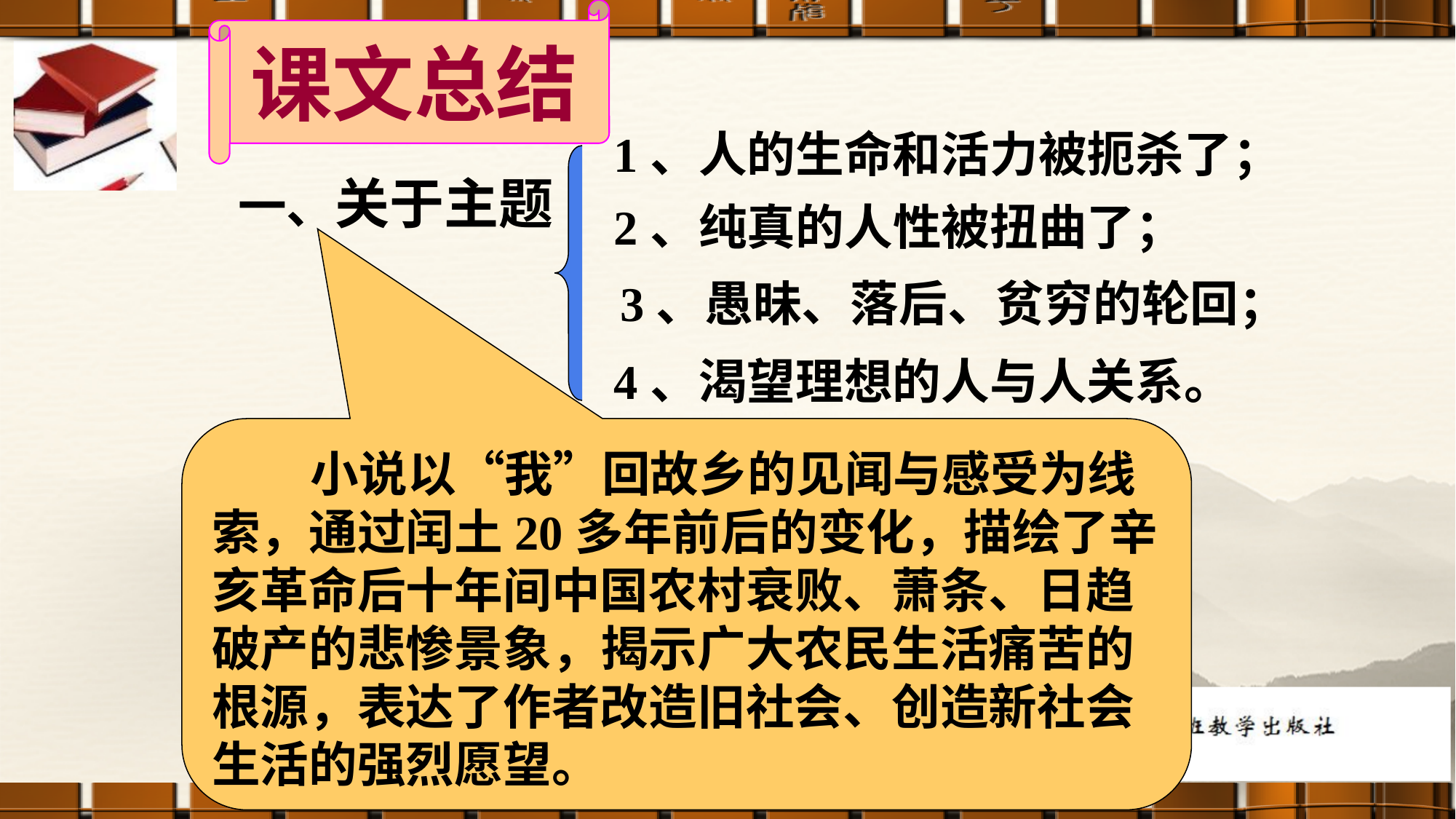

课文总结
1、人的生命和活力被扼杀了；

一、关于主题
2、纯真的人性被扭曲了；
3、愚昧、落后、贫穷的轮回；
4、渴望理想的人与人关系。
        小说以“我”回故乡的见闻与感受为线索，通过闰土20多年前后的变化，描绘了辛亥革命后十年间中国农村衰败、萧条、日趋破产的悲惨景象，揭示广大农民生活痛苦的根源，表达了作者改造旧社会、创造新社会生活的强烈愿望。